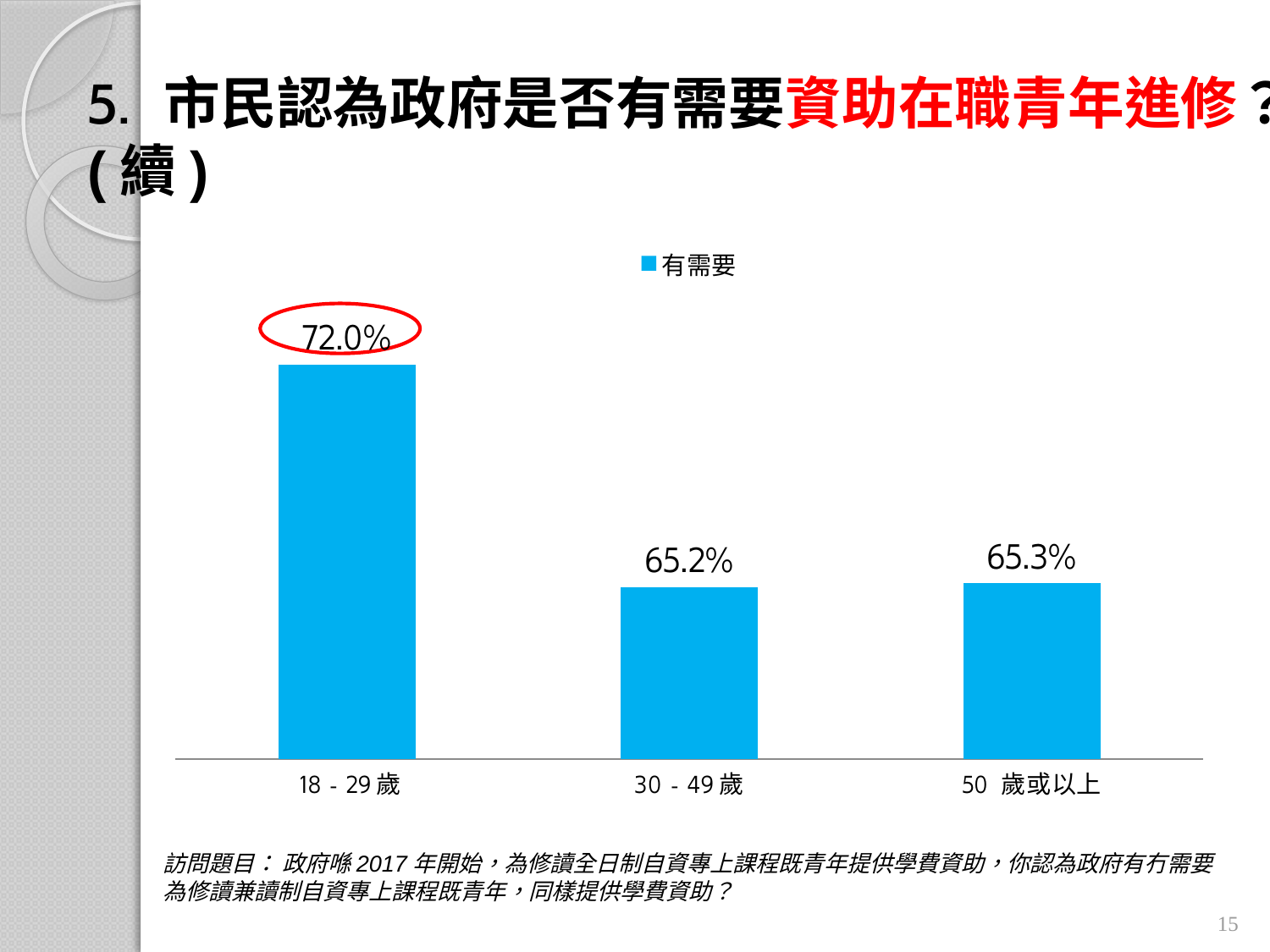

# 5. 市民認為政府是否有需要資助在職青年進修？(續)

### Chart

| Category | 有需要 |
|---|---|
|  18 - 29歲 | 0.7197410577400559 |
| 30 - 49歲 | 0.6522326282376035 |
| 50 歲或以上 | 0.6533349573854617 |
訪問題目： 政府喺2017年開始，為修讀全日制自資專上課程既青年提供學費資助，你認為政府有冇需要為修讀兼讀制自資專上課程既青年，同樣提供學費資助？
15